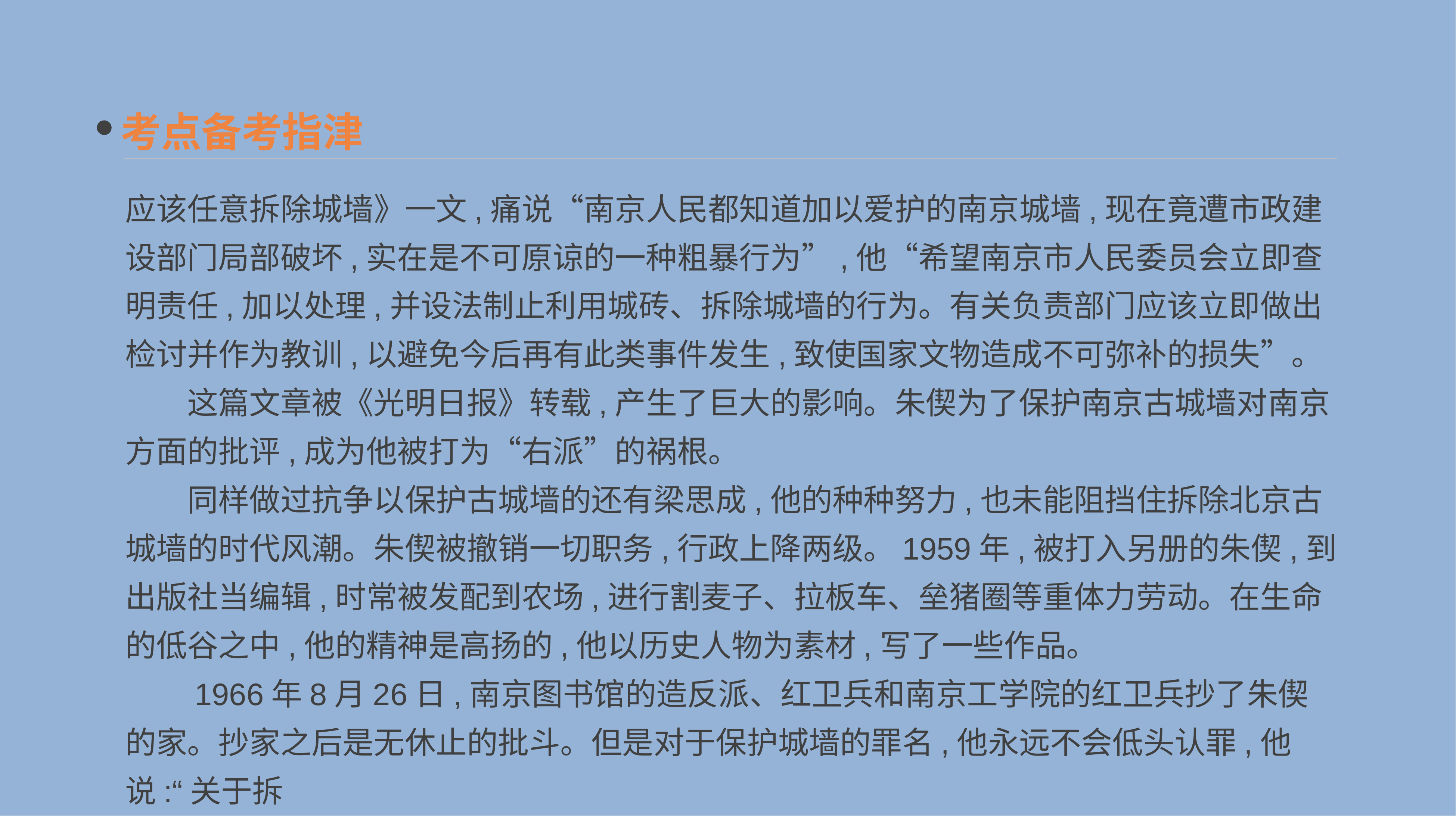

考点备考指津

应该任意拆除城墙》一文,痛说“南京人民都知道加以爱护的南京城墙,现在竟遭市政建设部门局部破坏,实在是不可原谅的一种粗暴行为”,他“希望南京市人民委员会立即查明责任,加以处理,并设法制止利用城砖、拆除城墙的行为。有关负责部门应该立即做出检讨并作为教训,以避免今后再有此类事件发生,致使国家文物造成不可弥补的损失”。
　　这篇文章被《光明日报》转载,产生了巨大的影响。朱偰为了保护南京古城墙对南京方面的批评,成为他被打为“右派”的祸根。
　　同样做过抗争以保护古城墙的还有梁思成,他的种种努力,也未能阻挡住拆除北京古城墙的时代风潮。朱偰被撤销一切职务,行政上降两级。1959年,被打入另册的朱偰,到出版社当编辑,时常被发配到农场,进行割麦子、拉板车、垒猪圈等重体力劳动。在生命的低谷之中,他的精神是高扬的,他以历史人物为素材,写了一些作品。
　　1966年8月26日,南京图书馆的造反派、红卫兵和南京工学院的红卫兵抄了朱偰的家。抄家之后是无休止的批斗。但是对于保护城墙的罪名,他永远不会低头认罪,他说:“关于拆